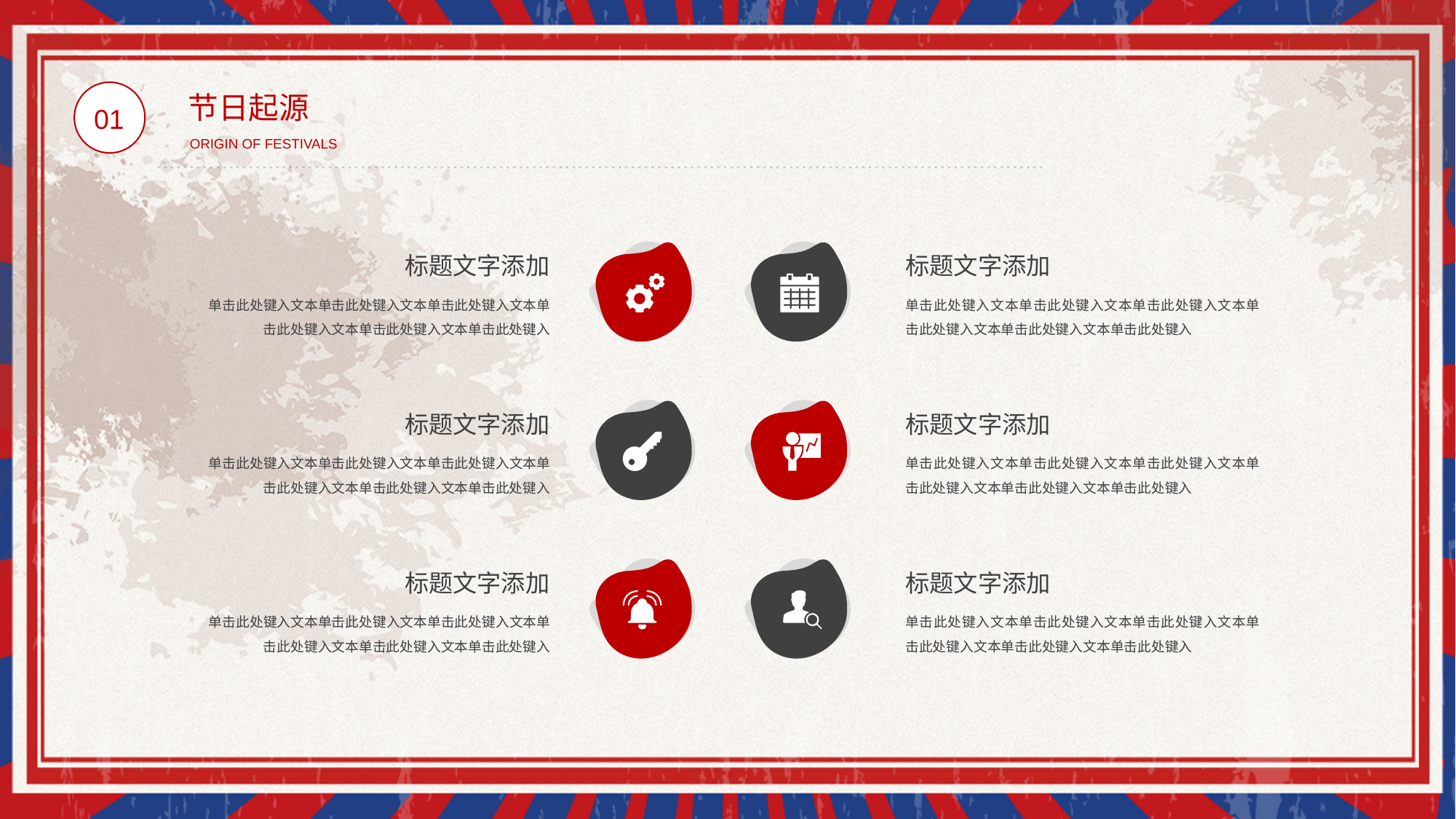

BY YUSHEN

节日起源
01
ORIGIN OF FESTIVALS

标题文字添加
单击此处键入文本单击此处键入文本单击此处键入文本单击此处键入文本单击此处键入文本单击此处键入

标题文字添加
单击此处键入文本单击此处键入文本单击此处键入文本单击此处键入文本单击此处键入文本单击此处键入

标题文字添加
单击此处键入文本单击此处键入文本单击此处键入文本单击此处键入文本单击此处键入文本单击此处键入

标题文字添加
单击此处键入文本单击此处键入文本单击此处键入文本单击此处键入文本单击此处键入文本单击此处键入

标题文字添加
单击此处键入文本单击此处键入文本单击此处键入文本单击此处键入文本单击此处键入文本单击此处键入

标题文字添加
单击此处键入文本单击此处键入文本单击此处键入文本单击此处键入文本单击此处键入文本单击此处键入